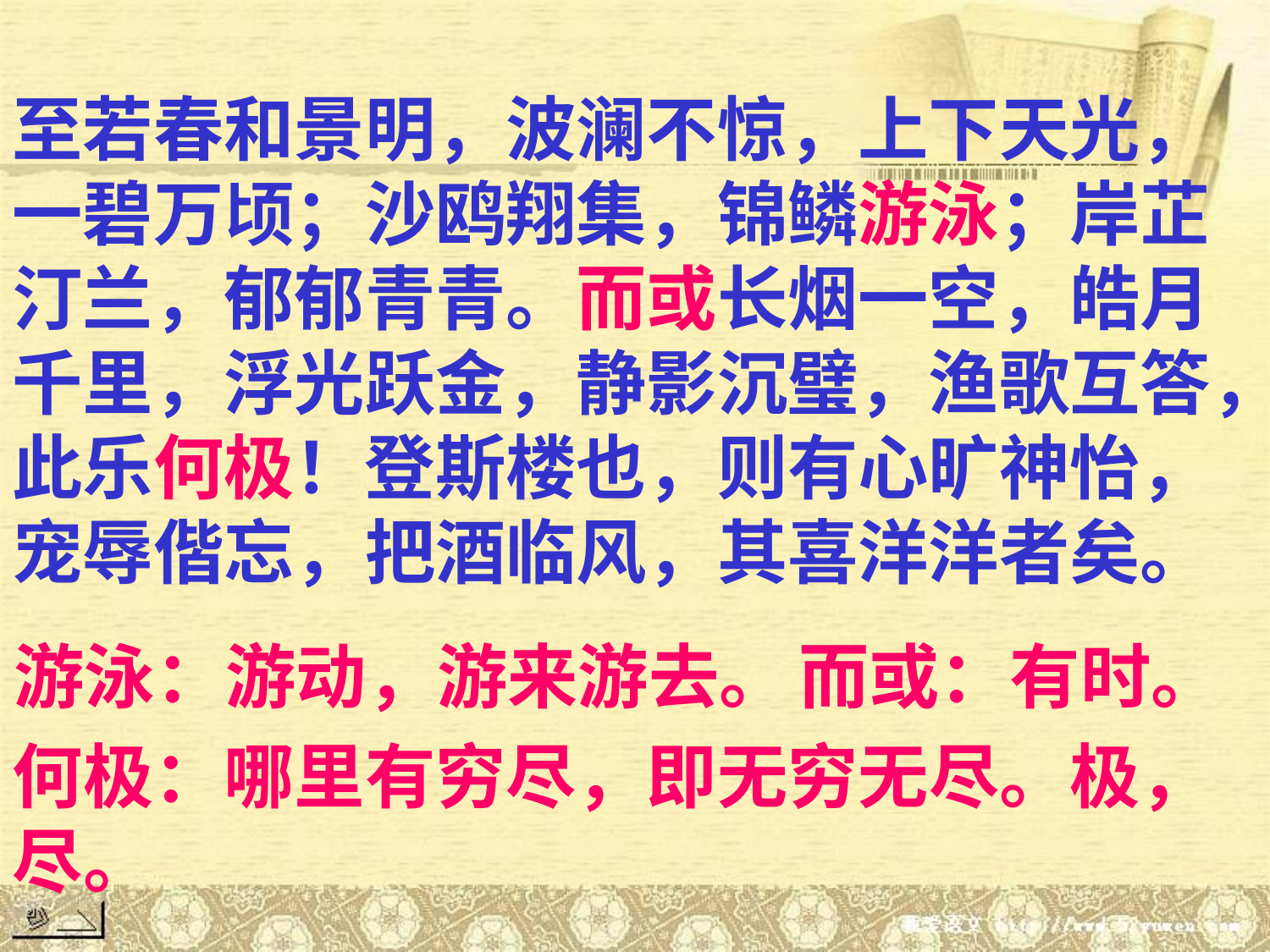

至若春和景明，波澜不惊，上下天光，一碧万顷；沙鸥翔集，锦鳞游泳；岸芷汀兰，郁郁青青。而或长烟一空，皓月千里，浮光跃金，静影沉璧，渔歌互答，此乐何极！登斯楼也，则有心旷神怡，宠辱偕忘，把酒临风，其喜洋洋者矣。
游泳：游动，游来游去。
而或：有时。
何极：哪里有穷尽，即无穷无尽。极，尽。